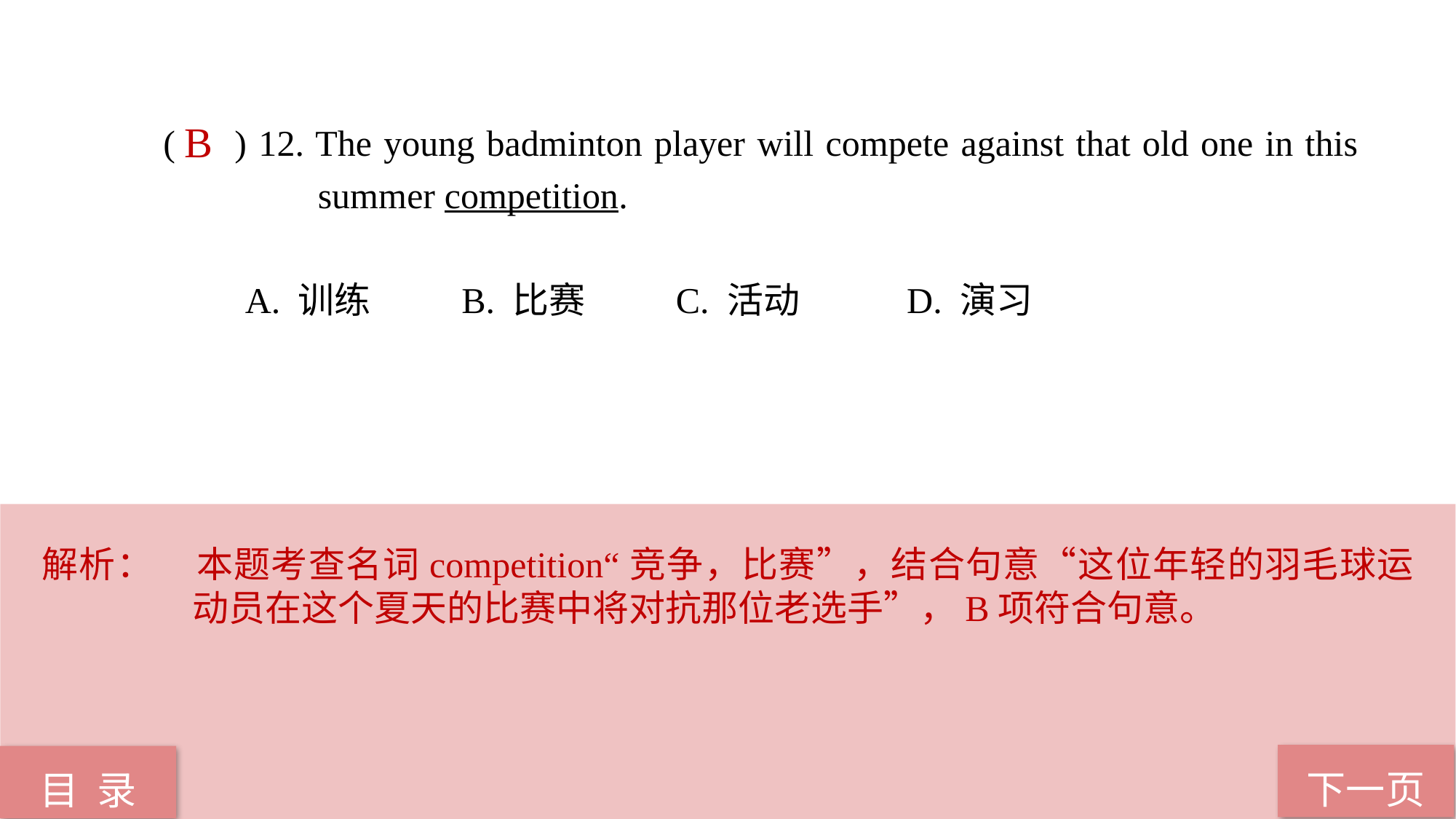

(     ) 12. The young badminton player will compete against that old one in this 	     summer competition.

         A. 训练          B. 比赛          C. 活动            D. 演习
B
解析：	本题考查名词competition“竞争，比赛”，结合句意“这位年轻的羽毛球运动员在这个夏天的比赛中将对抗那位老选手”，B项符合句意。